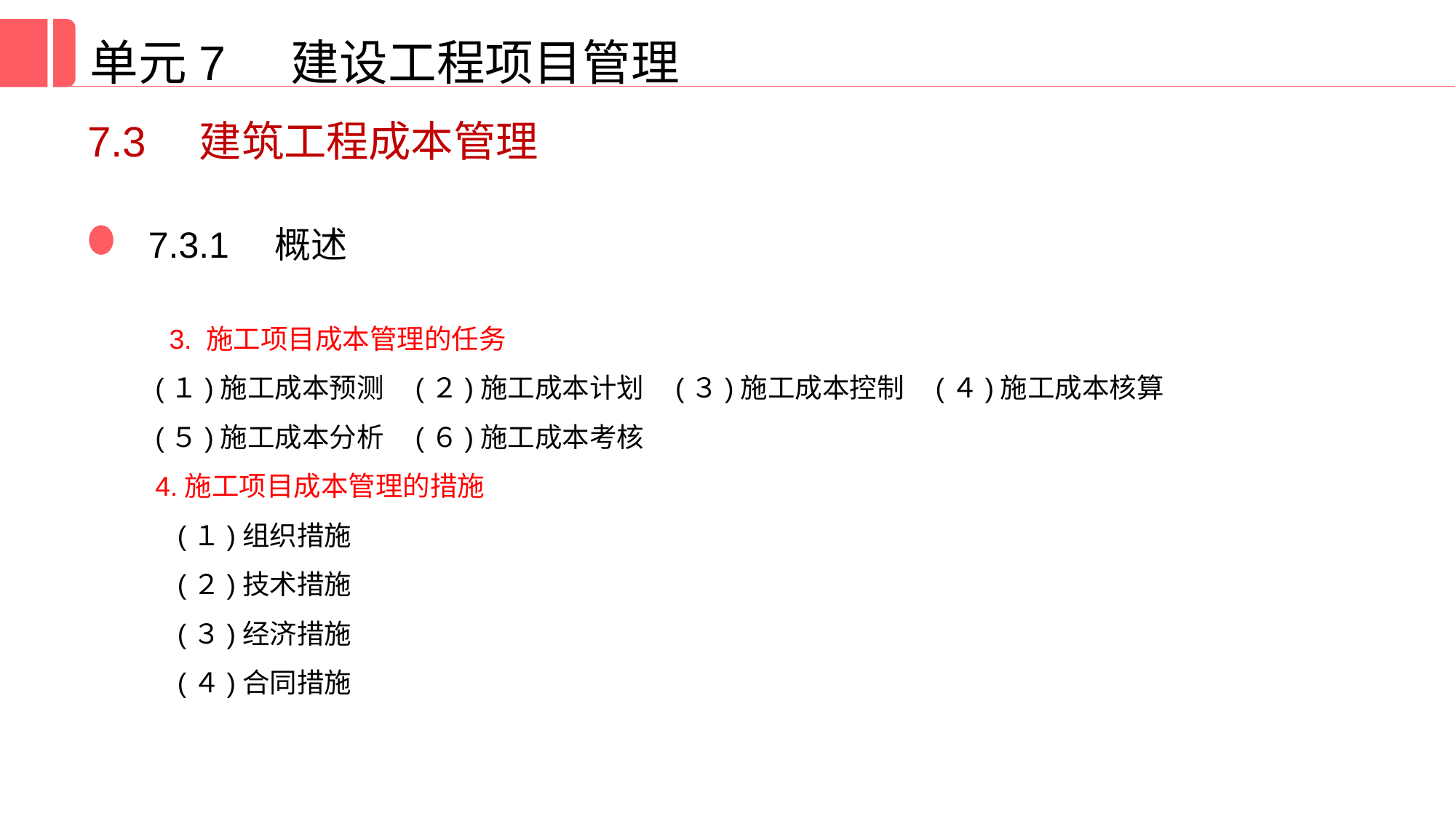

单元7    建设工程项目管理

7.3　建筑工程成本管理
7.3.1　概述

      3. 施工项目成本管理的任务
(１)施工成本预测    (２)施工成本计划    (３)施工成本控制    (４)施工成本核算
(５)施工成本分析    (６)施工成本考核
4.施工项目成本管理的措施
(１)组织措施
(２)技术措施
(３)经济措施
(４)合同措施